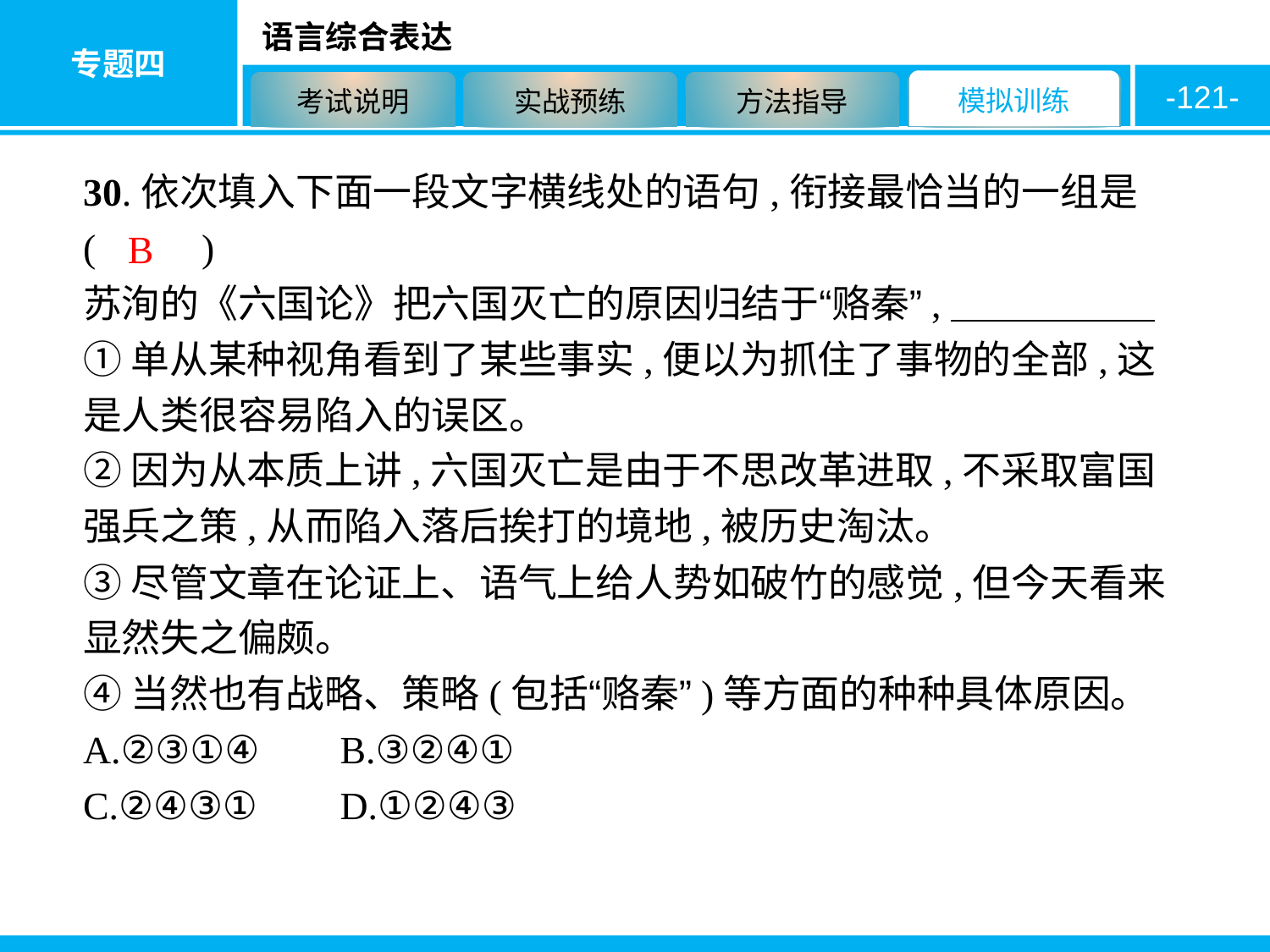

-121-
30.依次填入下面一段文字横线处的语句,衔接最恰当的一组是 ( 　　)
苏洵的《六国论》把六国灭亡的原因归结于“赂秦”,
①单从某种视角看到了某些事实,便以为抓住了事物的全部,这是人类很容易陷入的误区。
②因为从本质上讲,六国灭亡是由于不思改革进取,不采取富国强兵之策,从而陷入落后挨打的境地,被历史淘汰。
③尽管文章在论证上、语气上给人势如破竹的感觉,但今天看来显然失之偏颇。
④当然也有战略、策略(包括“赂秦”)等方面的种种具体原因。
A.②③①④	B.③②④①
C.②④③①	D.①②④③
B